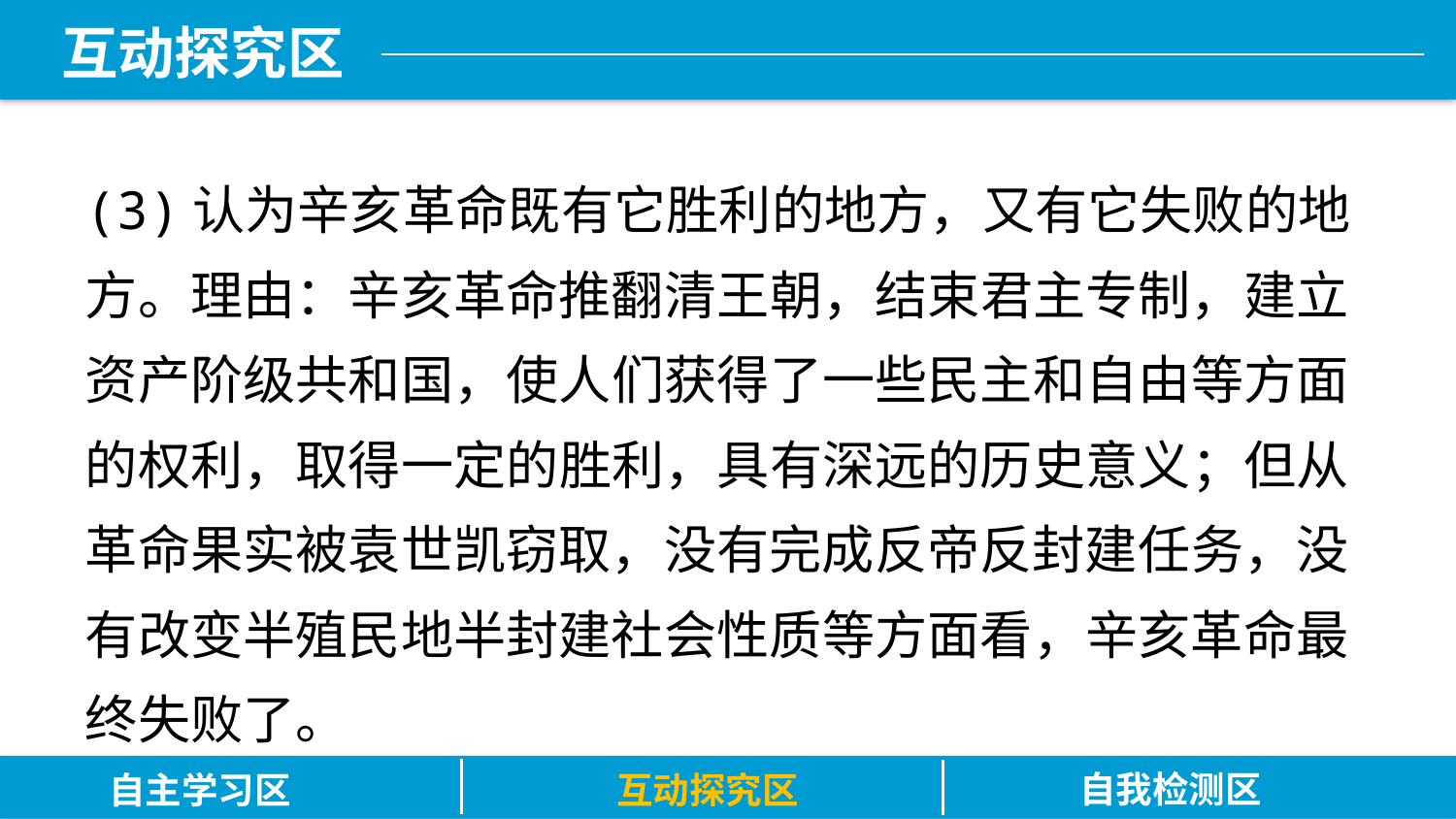

(3)认为辛亥革命既有它胜利的地方，又有它失败的地方。理由：辛亥革命推翻清王朝，结束君主专制，建立资产阶级共和国，使人们获得了一些民主和自由等方面的权利，取得一定的胜利，具有深远的历史意义；但从革命果实被袁世凯窃取，没有完成反帝反封建任务，没有改变半殖民地半封建社会性质等方面看，辛亥革命最终失败了。
自我检测区
自主学习区
互动探究区